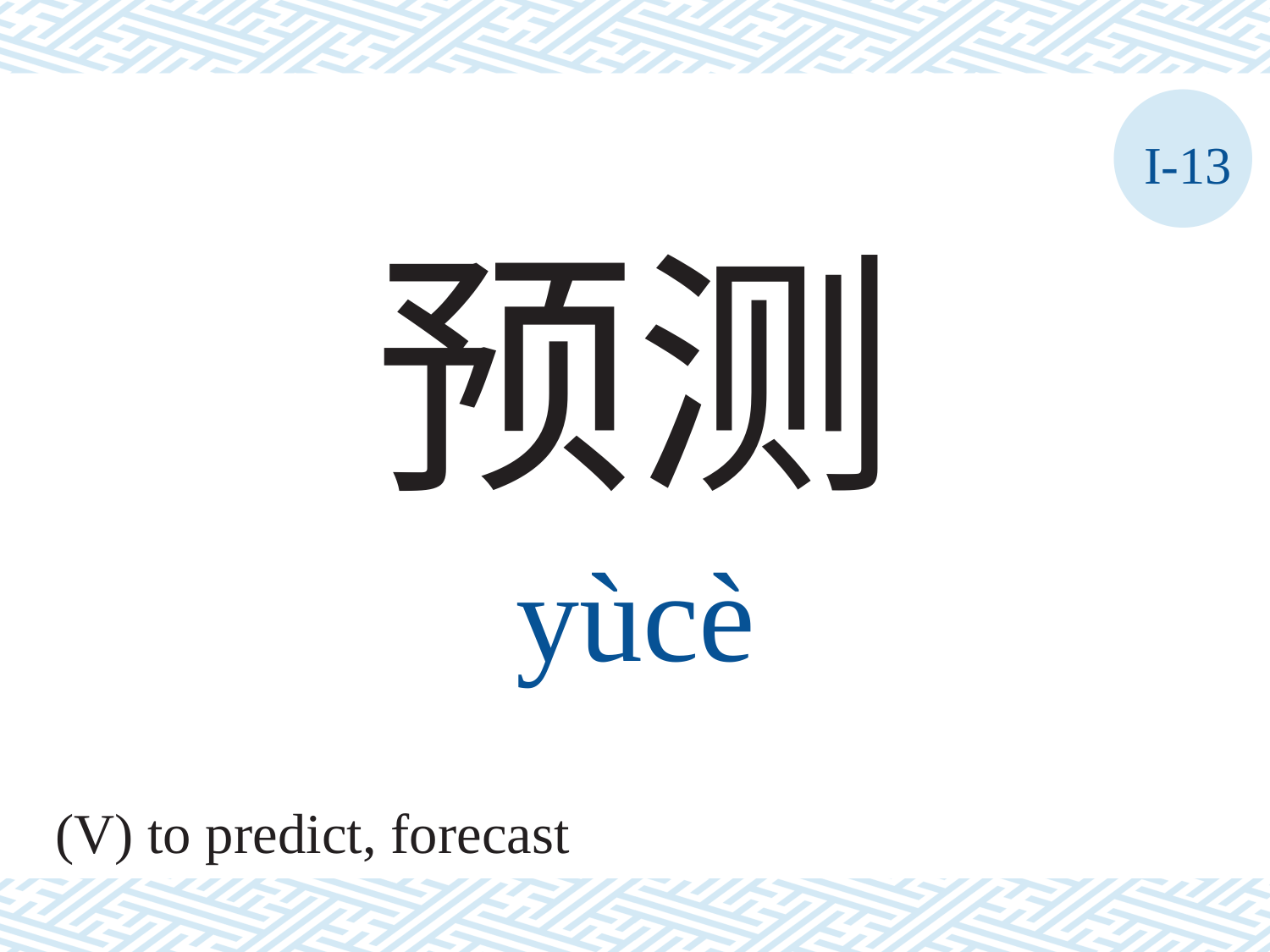

I-13
预测
yùcè
(V) to predict, forecast